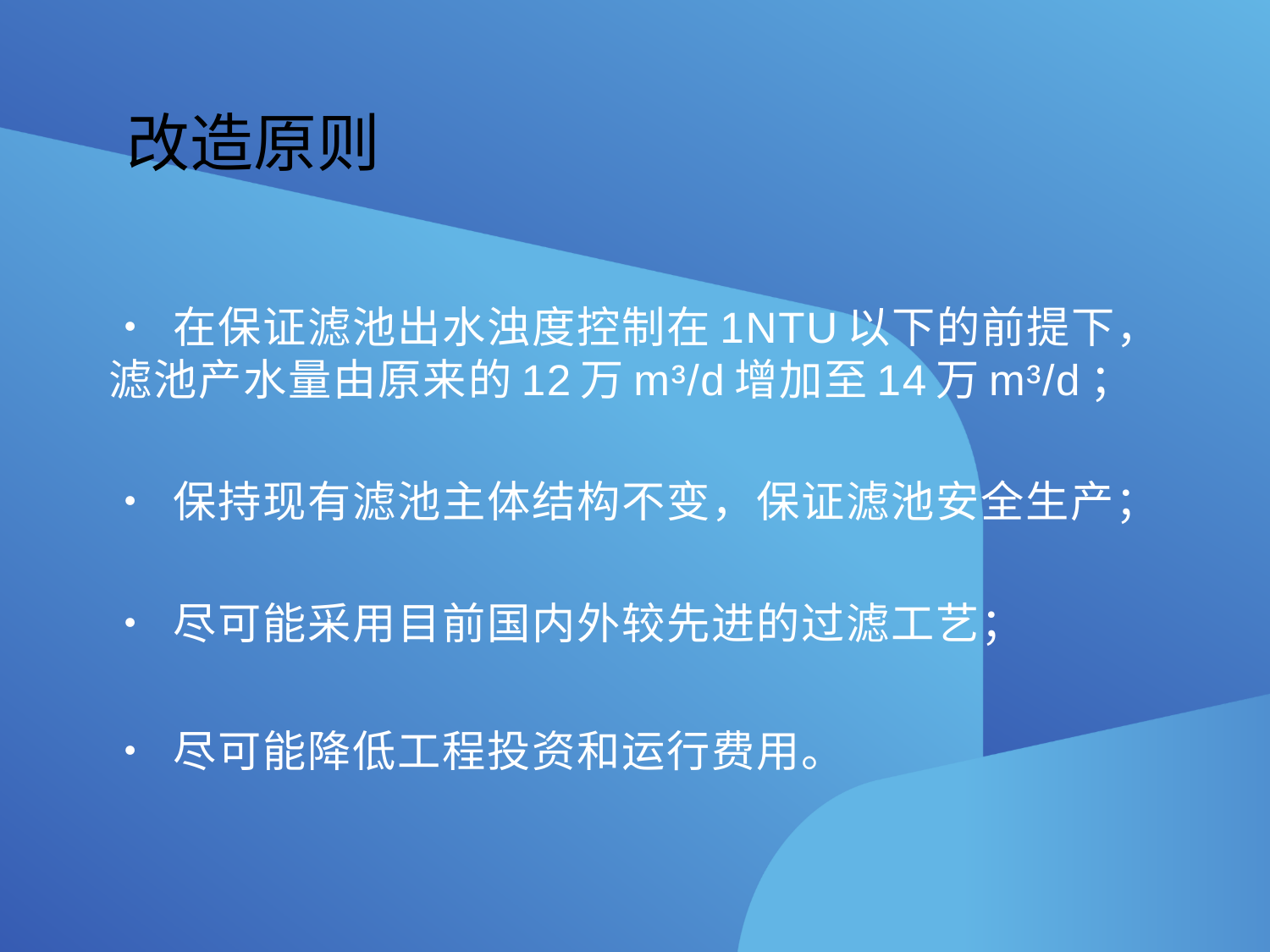

改造原则
• 在保证滤池出水浊度控制在1NTU以下的前提下，滤池产水量由原来的12万m³/d增加至14万m³/d；

• 保持现有滤池主体结构不变，保证滤池安全生产；

• 尽可能采用目前国内外较先进的过滤工艺；

• 尽可能降低工程投资和运行费用。